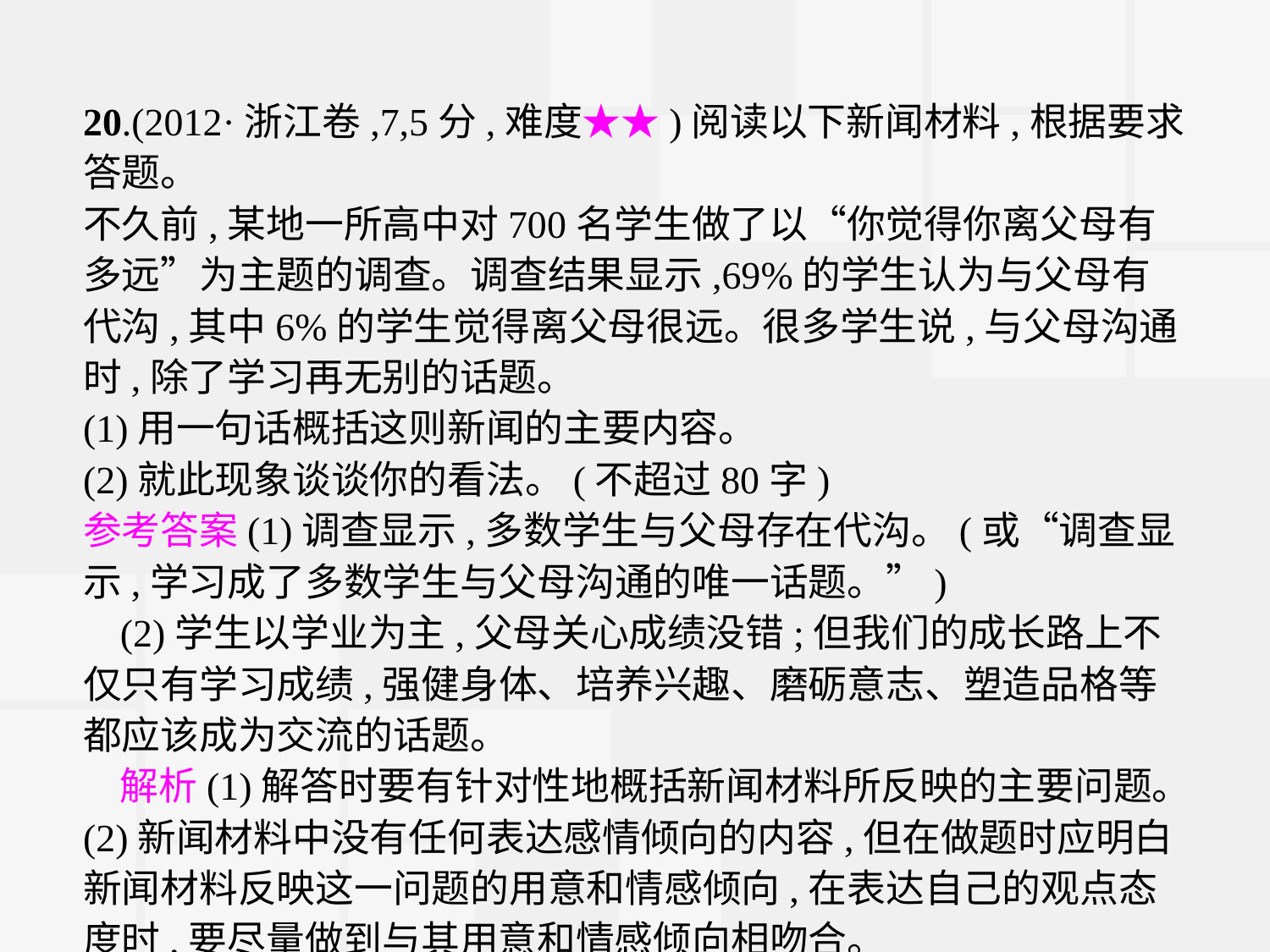

20.(2012·浙江卷,7,5分,难度★★)阅读以下新闻材料,根据要求答题。
不久前,某地一所高中对700名学生做了以“你觉得你离父母有多远”为主题的调查。调查结果显示,69%的学生认为与父母有代沟,其中6%的学生觉得离父母很远。很多学生说,与父母沟通时,除了学习再无别的话题。
(1)用一句话概括这则新闻的主要内容。
(2)就此现象谈谈你的看法。(不超过80字)
参考答案(1)调查显示,多数学生与父母存在代沟。(或“调查显示,学习成了多数学生与父母沟通的唯一话题。”)
(2)学生以学业为主,父母关心成绩没错;但我们的成长路上不仅只有学习成绩,强健身体、培养兴趣、磨砺意志、塑造品格等都应该成为交流的话题。
解析(1)解答时要有针对性地概括新闻材料所反映的主要问题。(2)新闻材料中没有任何表达感情倾向的内容,但在做题时应明白新闻材料反映这一问题的用意和情感倾向,在表达自己的观点态度时,要尽量做到与其用意和情感倾向相吻合。